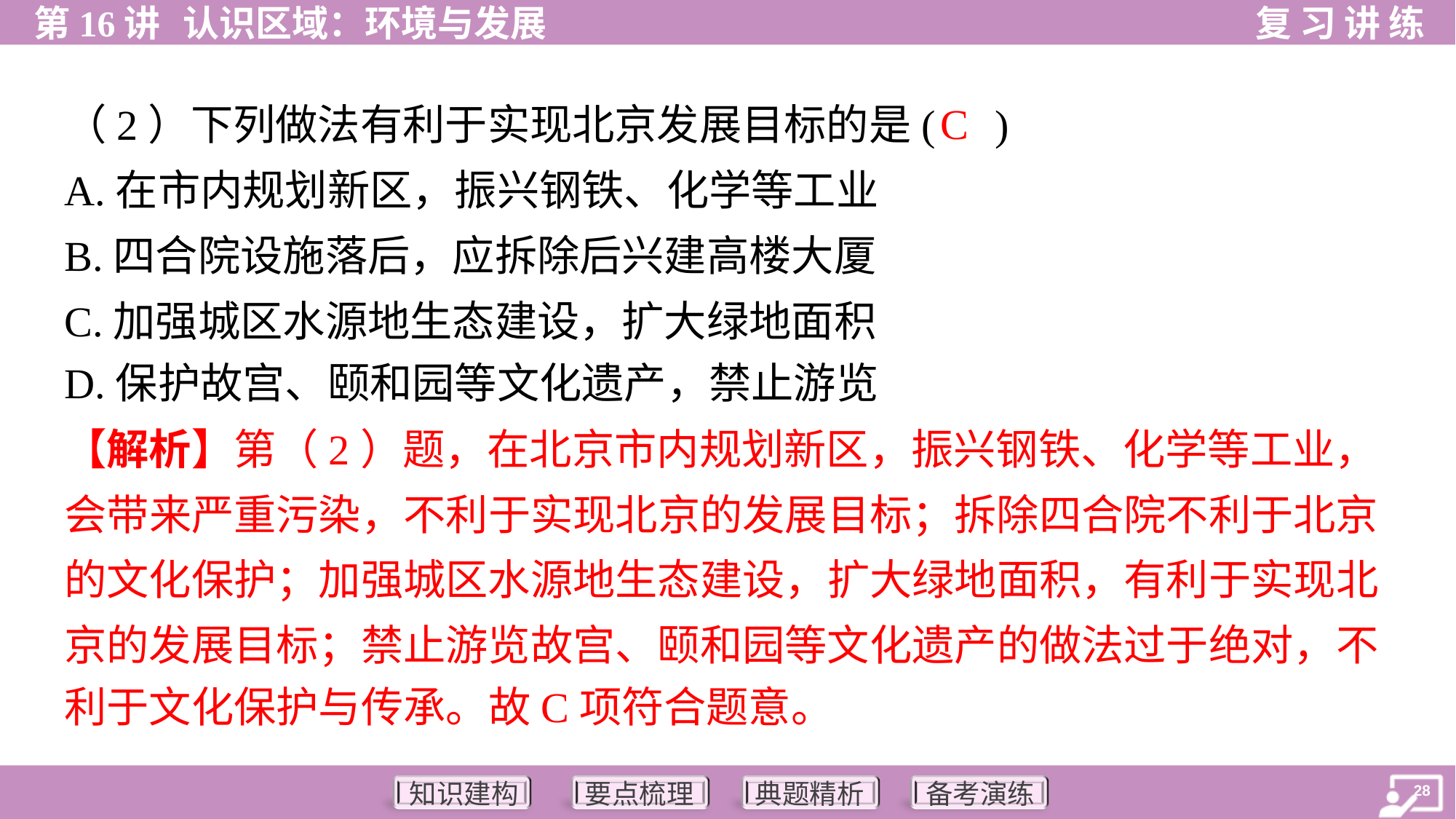

C
（2）下列做法有利于实现北京发展目标的是(     )
A.在市内规划新区，振兴钢铁、化学等工业
B.四合院设施落后，应拆除后兴建高楼大厦
C.加强城区水源地生态建设，扩大绿地面积
D.保护故宫、颐和园等文化遗产，禁止游览
【解析】第（2）题，在北京市内规划新区，振兴钢铁、化学等工业，
会带来严重污染，不利于实现北京的发展目标；拆除四合院不利于北京
的文化保护；加强城区水源地生态建设，扩大绿地面积，有利于实现北
京的发展目标；禁止游览故宫、颐和园等文化遗产的做法过于绝对，不
利于文化保护与传承。故C项符合题意。